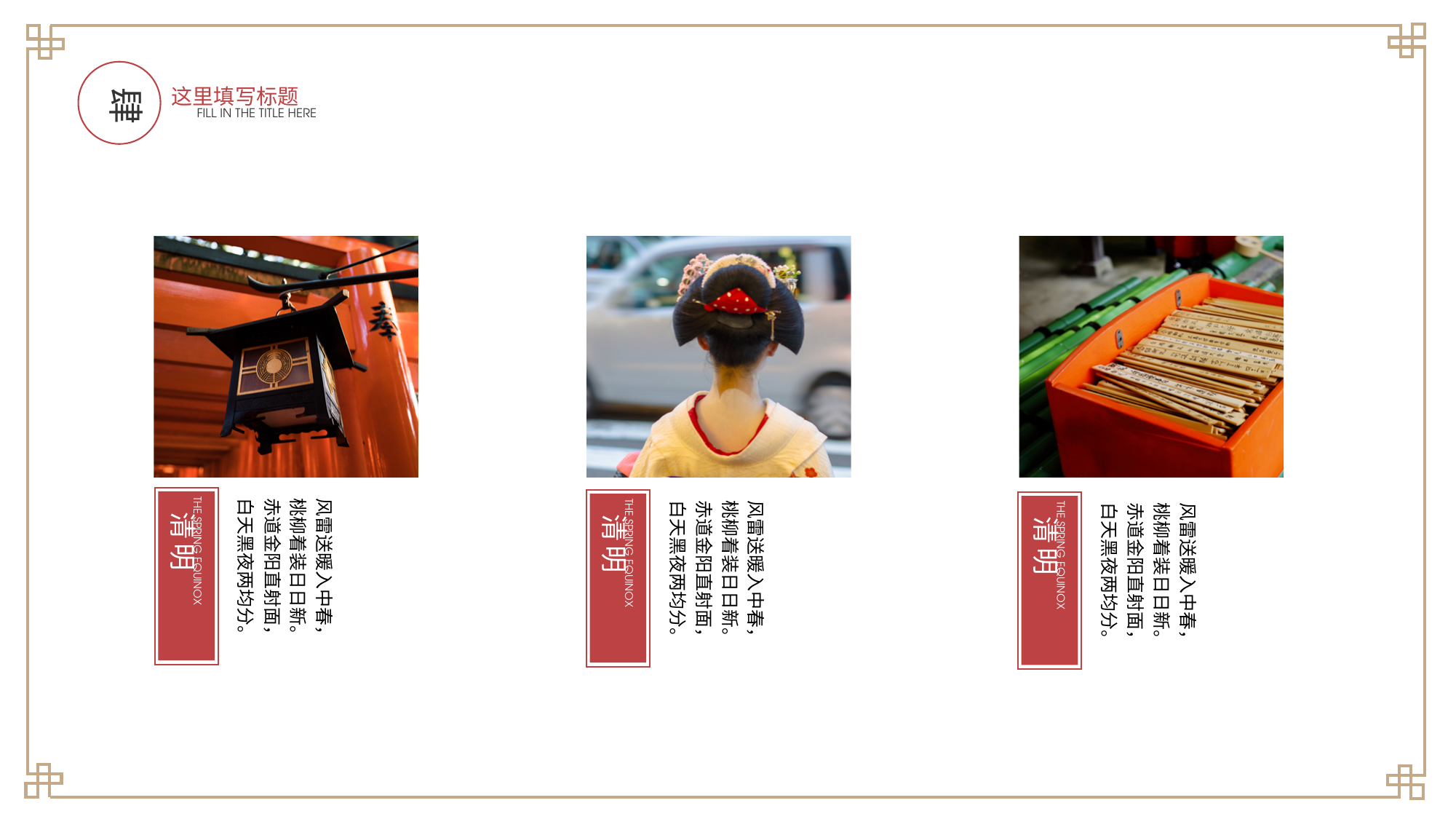

肆
这里填写标题
FILL IN THE TITLE HERE

清明
THE SPRING EQUINOX
风雷送暖入中春，桃柳着装日日新。
赤道金阳直射面，白天黑夜两均分。

清明
THE SPRING EQUINOX
风雷送暖入中春，桃柳着装日日新。
赤道金阳直射面，白天黑夜两均分。

清明
THE SPRING EQUINOX
风雷送暖入中春，桃柳着装日日新。
赤道金阳直射面，白天黑夜两均分。